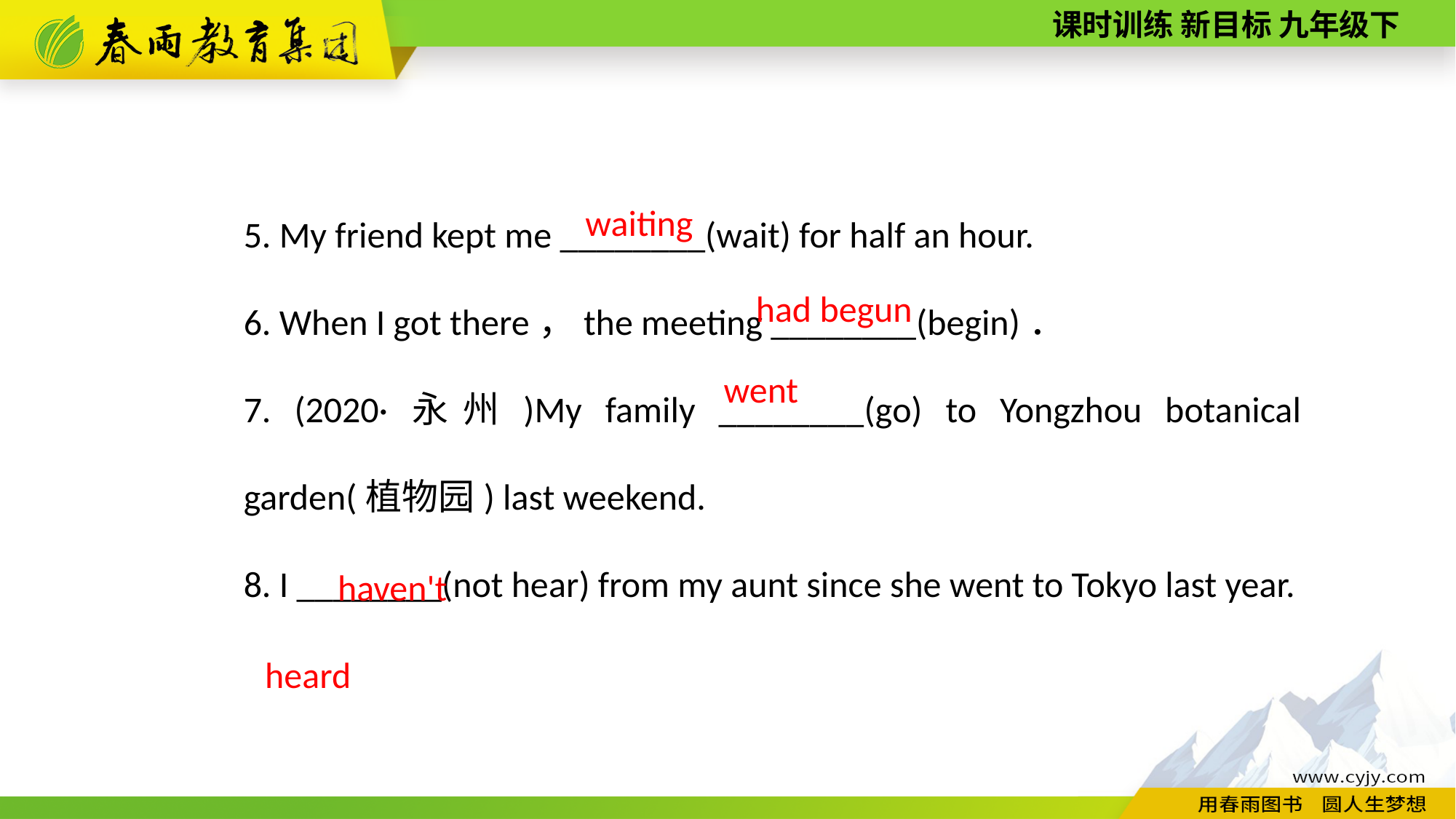

5. My friend kept me ________(wait) for half an hour.
6. When I got there，the meeting ________(begin)．
7. (2020·永州)My family ________(go) to Yongzhou botanical garden(植物园) last weekend.
8. I ________(not hear) from my aunt since she went to Tokyo last year.
 waiting
had begun
went
haven't heard